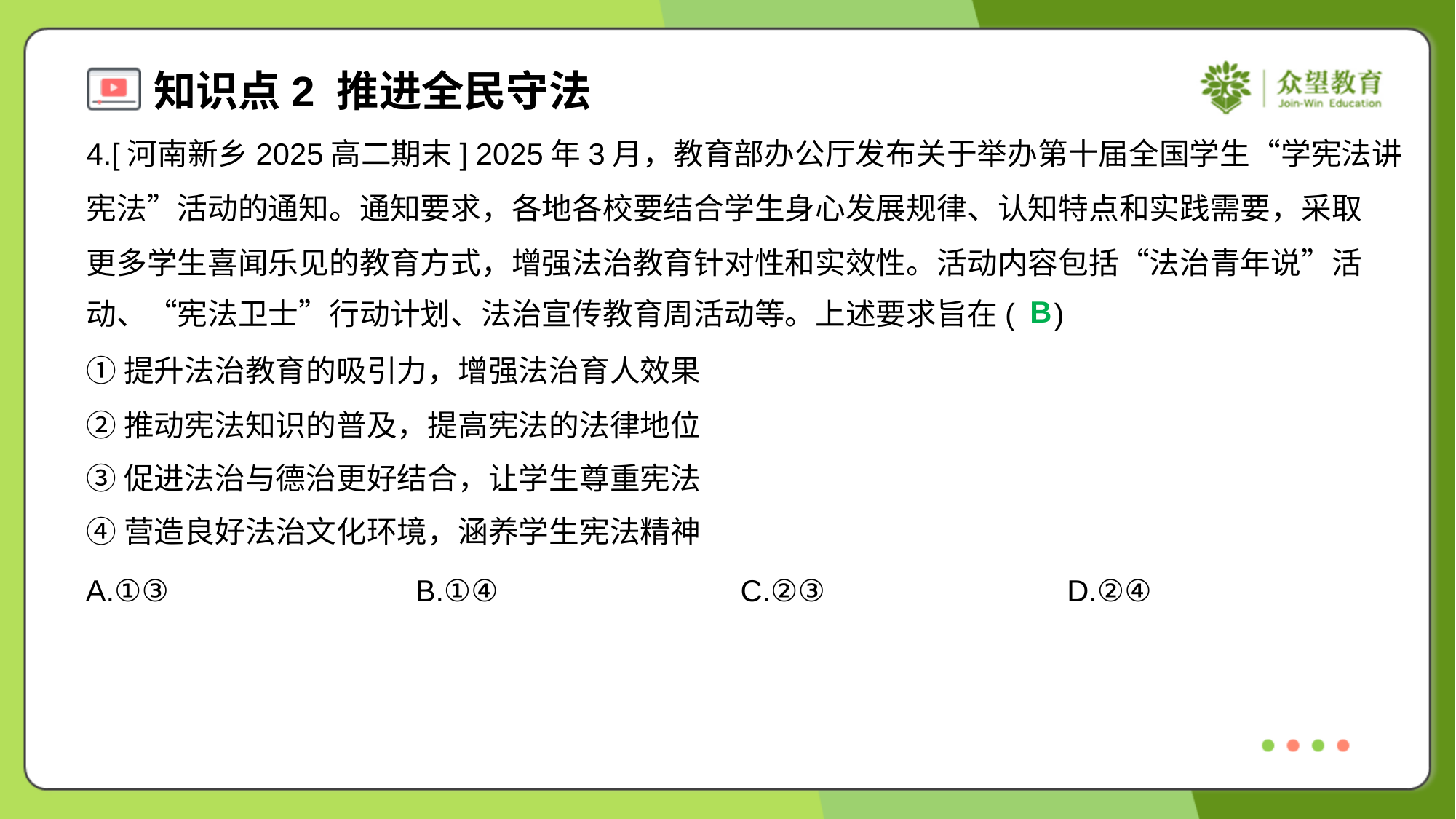

4.[河南新乡2025高二期末] 2025年3月，教育部办公厅发布关于举办第十届全国学生“学宪法讲
宪法”活动的通知。通知要求，各地各校要结合学生身心发展规律、认知特点和实践需要，采取
更多学生喜闻乐见的教育方式，增强法治教育针对性和实效性。活动内容包括“法治青年说”活
动、“宪法卫士”行动计划、法治宣传教育周活动等。上述要求旨在(     )
B
①提升法治教育的吸引力，增强法治育人效果
②推动宪法知识的普及，提高宪法的法律地位
③促进法治与德治更好结合，让学生尊重宪法
④营造良好法治文化环境，涵养学生宪法精神
A.①③	B.①④	C.②③	D.②④